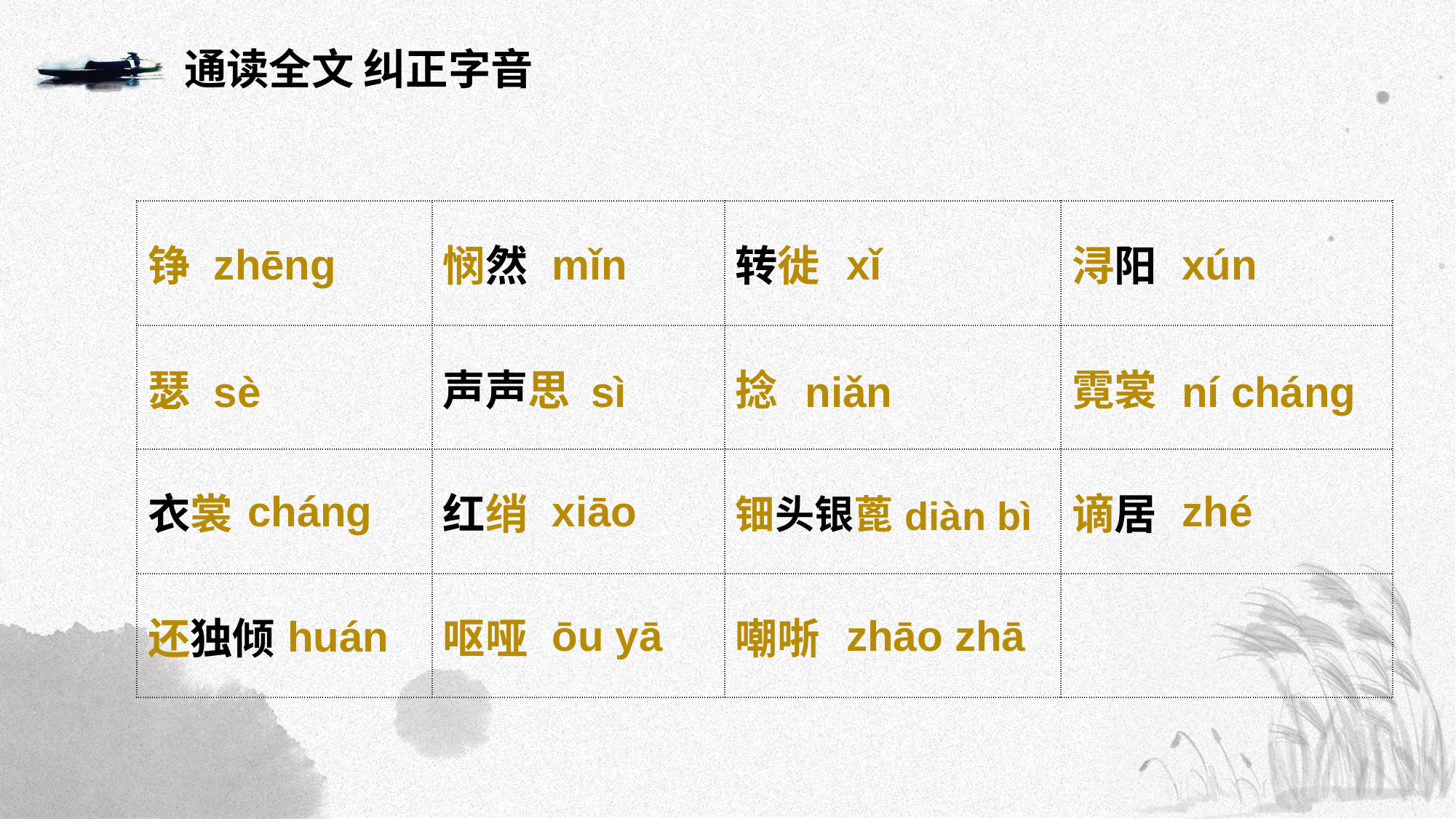

通读全文 纠正字音
| 铮 | 悯然 | 转徙 | 浔阳 |
| --- | --- | --- | --- |
| 瑟 | 声声思 | 捻 | 霓裳 |
| 衣裳 | 红绡 | 钿头银蓖 | 谪居 |
| 还独倾 | 呕哑 | 嘲哳 |  |
zhēng
mǐn
xǐ
xún
sè
sì
niǎn
ní cháng
cháng
xiāo
zhé
diàn bì
ōu yā
zhāo zhā
huán